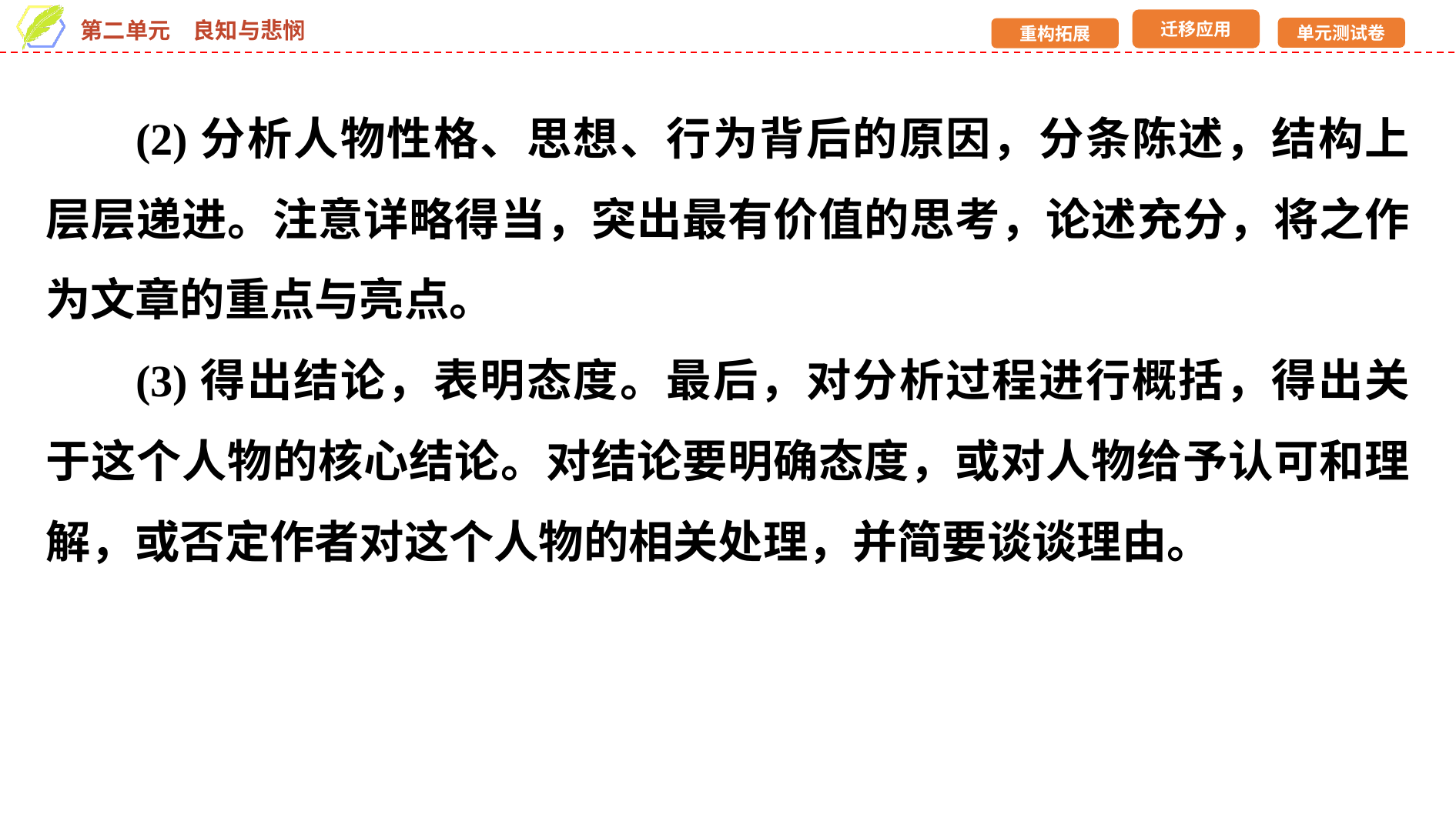

(2)分析人物性格、思想、行为背后的原因，分条陈述，结构上层层递进。注意详略得当，突出最有价值的思考，论述充分，将之作为文章的重点与亮点。
(3)得出结论，表明态度。最后，对分析过程进行概括，得出关于这个人物的核心结论。对结论要明确态度，或对人物给予认可和理解，或否定作者对这个人物的相关处理，并简要谈谈理由。